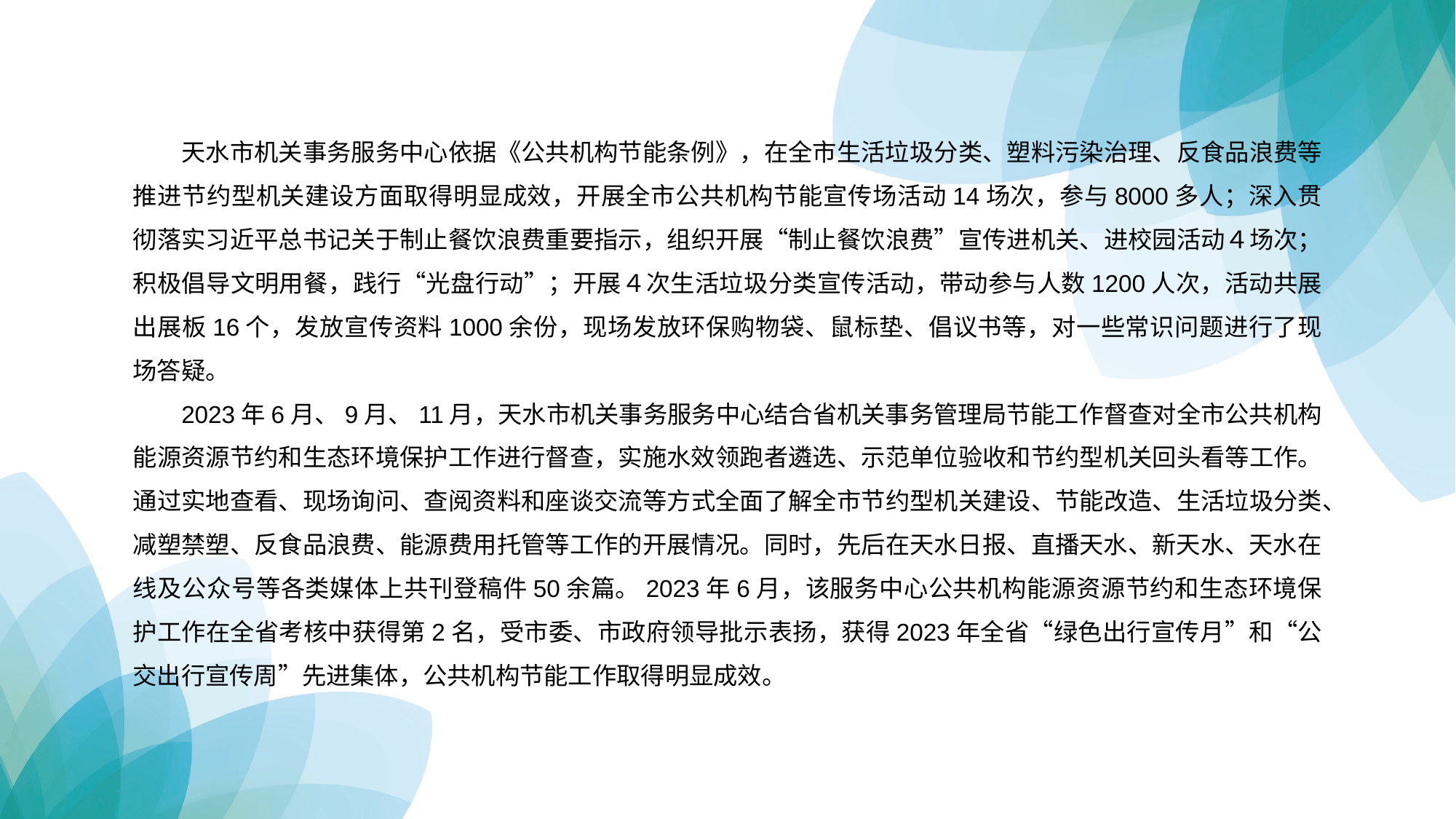

天水市机关事务服务中心依据《公共机构节能条例》，在全市生活垃圾分类、塑料污染治理、反食品浪费等推进节约型机关建设方面取得明显成效，开展全市公共机构节能宣传场活动14场次，参与8000多人；深入贯彻落实习近平总书记关于制止餐饮浪费重要指示，组织开展“制止餐饮浪费”宣传进机关、进校园活动４场次；积极倡导文明用餐，践行“光盘行动”；开展４次生活垃圾分类宣传活动，带动参与人数1200人次，活动共展出展板16个，发放宣传资料1000余份，现场发放环保购物袋、鼠标垫、倡议书等，对一些常识问题进行了现场答疑。
2023年6月、9月、11月，天水市机关事务服务中心结合省机关事务管理局节能工作督查对全市公共机构能源资源节约和生态环境保护工作进行督查，实施水效领跑者遴选、示范单位验收和节约型机关回头看等工作。通过实地查看、现场询问、查阅资料和座谈交流等方式全面了解全市节约型机关建设、节能改造、生活垃圾分类、减塑禁塑、反食品浪费、能源费用托管等工作的开展情况。同时，先后在天水日报、直播天水、新天水、天水在线及公众号等各类媒体上共刊登稿件50余篇。2023年6月，该服务中心公共机构能源资源节约和生态环境保护工作在全省考核中获得第2名，受市委、市政府领导批示表扬，获得2023年全省“绿色出行宣传月”和“公交出行宣传周”先进集体，公共机构节能工作取得明显成效。